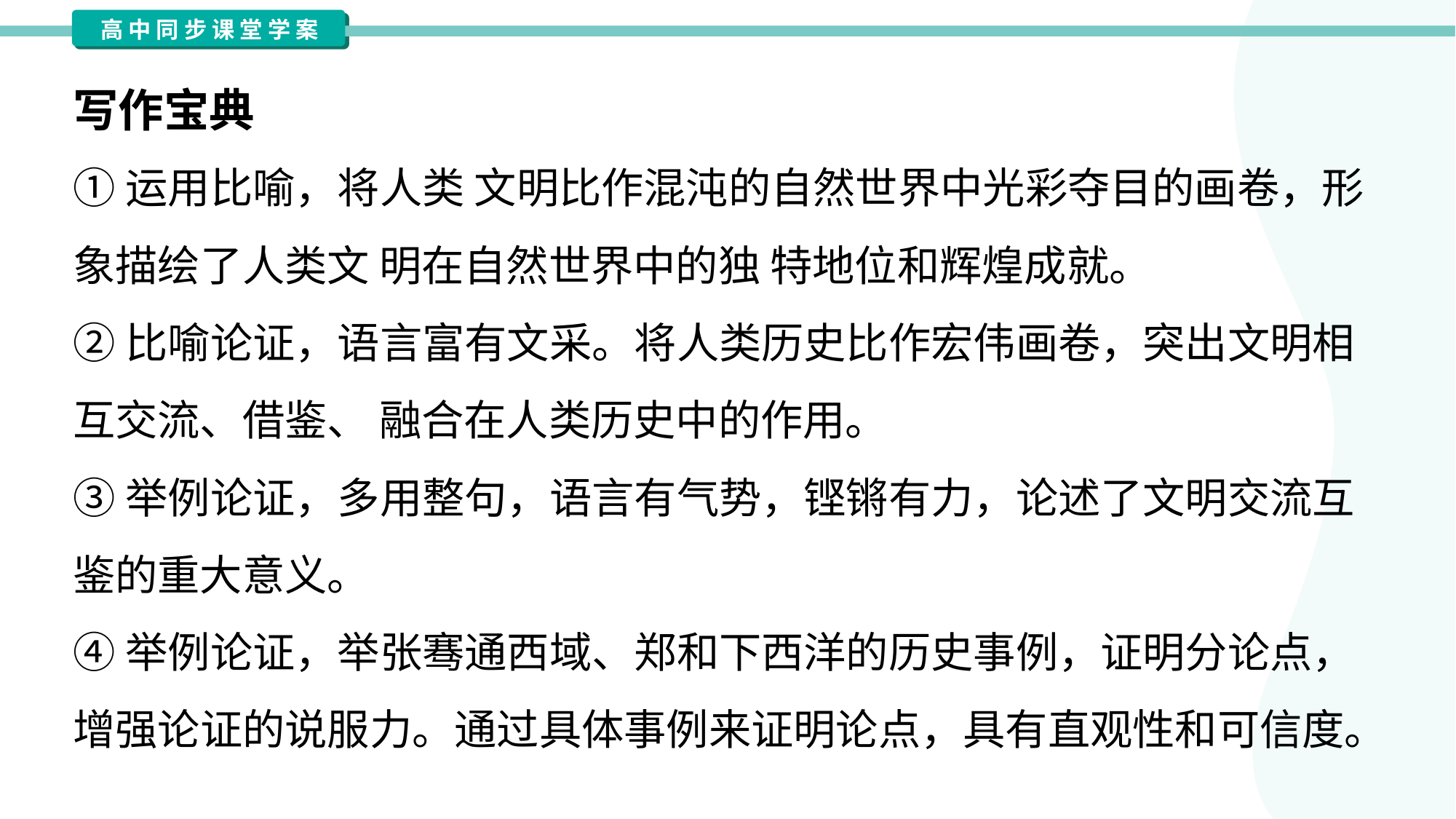

写作宝典
①运用比喻，将人类 文明比作混沌的自然世界中光彩夺目的画卷，形
象描绘了人类文 明在自然世界中的独 特地位和辉煌成就。
②比喻论证，语言富有文采。将人类历史比作宏伟画卷，突出文明相
互交流、借鉴、 融合在人类历史中的作用。
③举例论证，多用整句，语言有气势，铿锵有力，论述了文明交流互
鉴的重大意义。
④举例论证，举张骞通西域、郑和下西洋的历史事例，证明分论点，
增强论证的说服力。通过具体事例来证明论点，具有直观性和可信度。